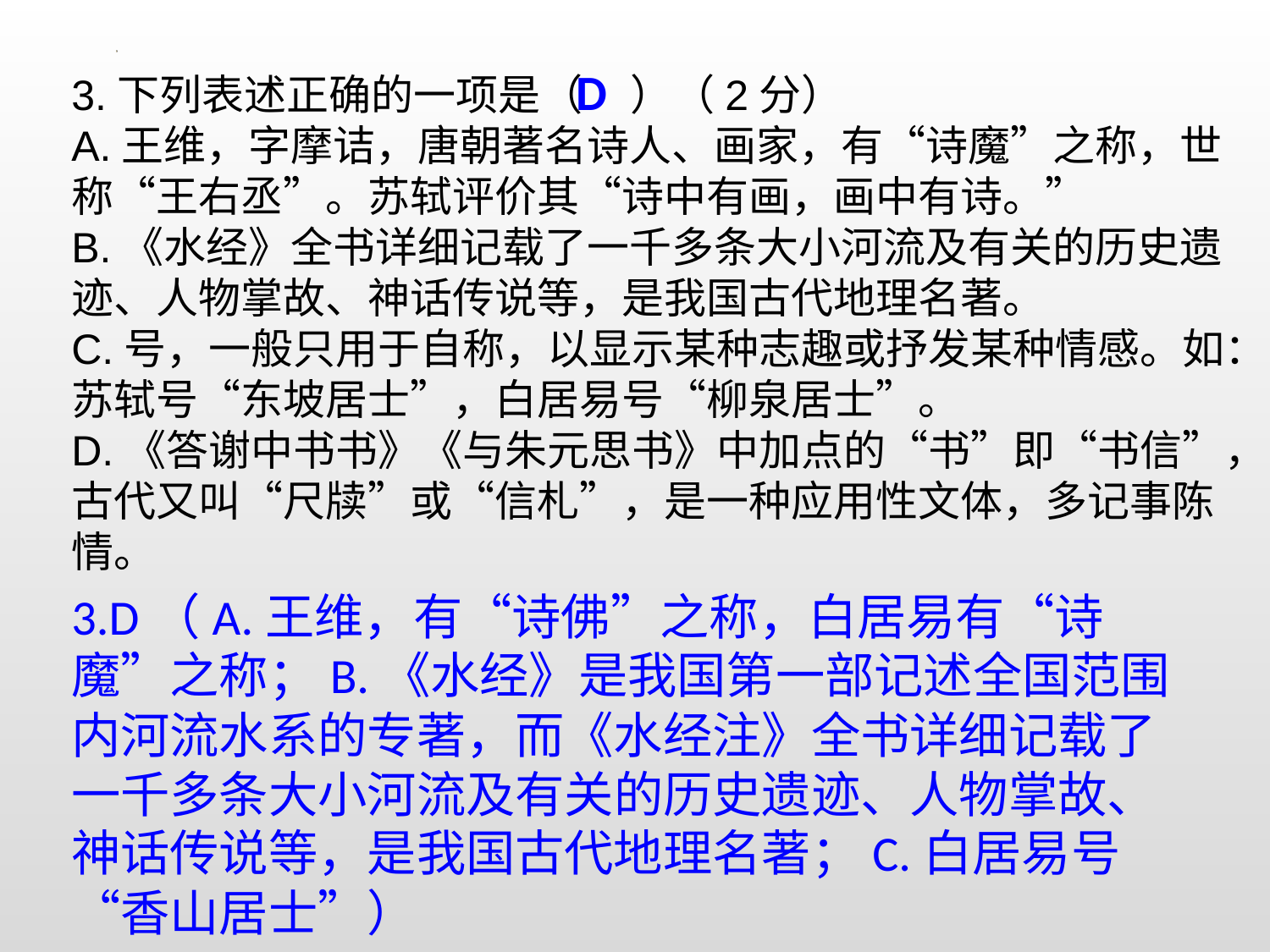

D
3.下列表述正确的一项是（     ）（2分）
A.王维，字摩诘，唐朝著名诗人、画家，有“诗魔”之称，世称“王右丞”。苏轼评价其“诗中有画，画中有诗。”
B.《水经》全书详细记载了一千多条大小河流及有关的历史遗迹、人物掌故、神话传说等，是我国古代地理名著。
C.号，一般只用于自称，以显示某种志趣或抒发某种情感。如：苏轼号“东坡居士”，白居易号“柳泉居士”。
D.《答谢中书书》《与朱元思书》中加点的“书”即“书信”，古代又叫“尺牍”或“信札”，是一种应用性文体，多记事陈情。
3.D（A.王维，有“诗佛”之称，白居易有“诗魔”之称；B.《水经》是我国第一部记述全国范围内河流水系的专著，而《水经注》全书详细记载了一千多条大小河流及有关的历史遗迹、人物掌故、神话传说等，是我国古代地理名著；C.白居易号“香山居士”）